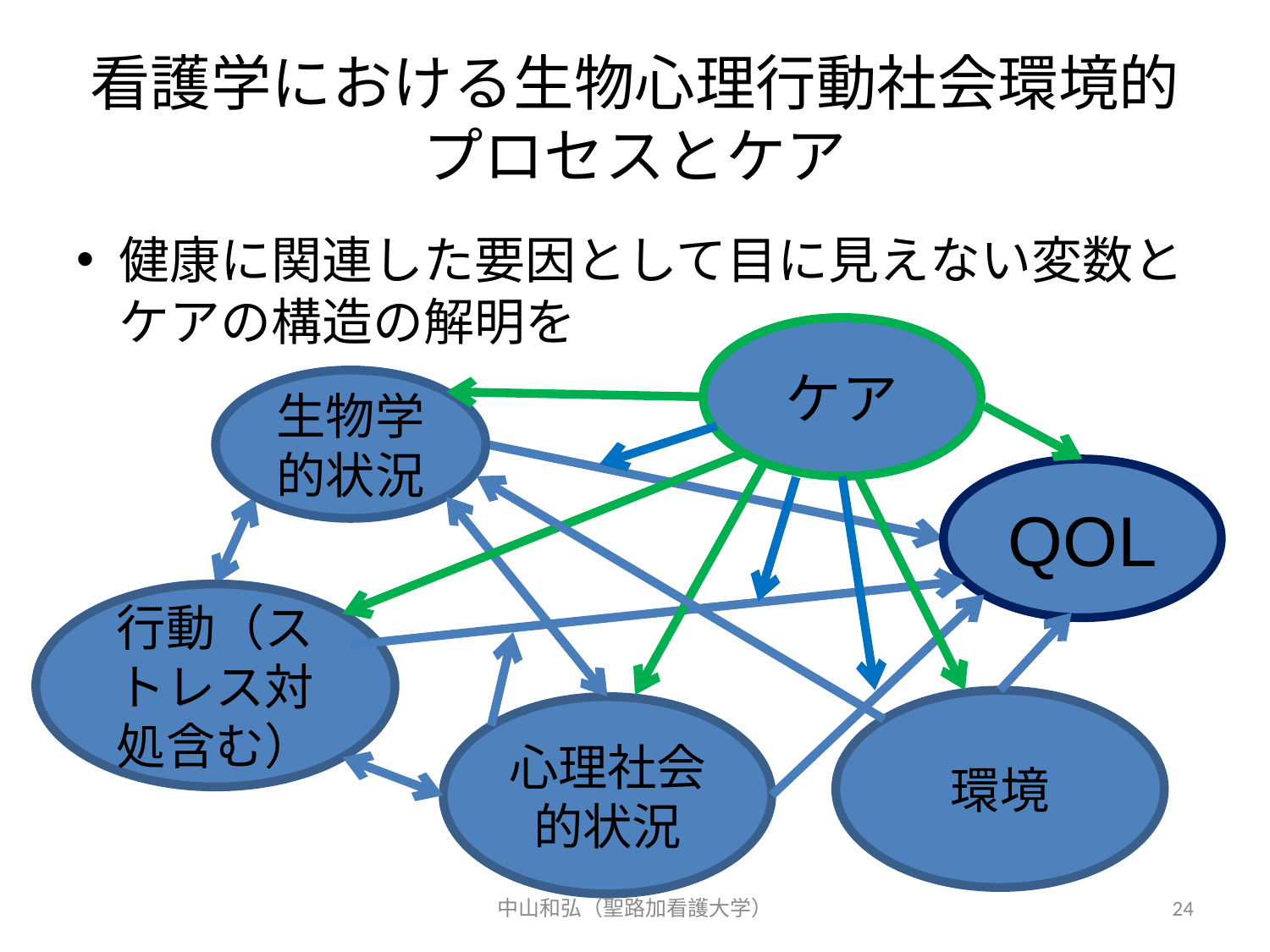

# 看護学における生物心理行動社会環境的プロセスとケア
健康に関連した要因として目に見えない変数とケアの構造の解明を
ケア
生物学的状況
QOL
行動（ストレス対処含む）
環境
心理社会的状況
中山和弘（聖路加看護大学）
24